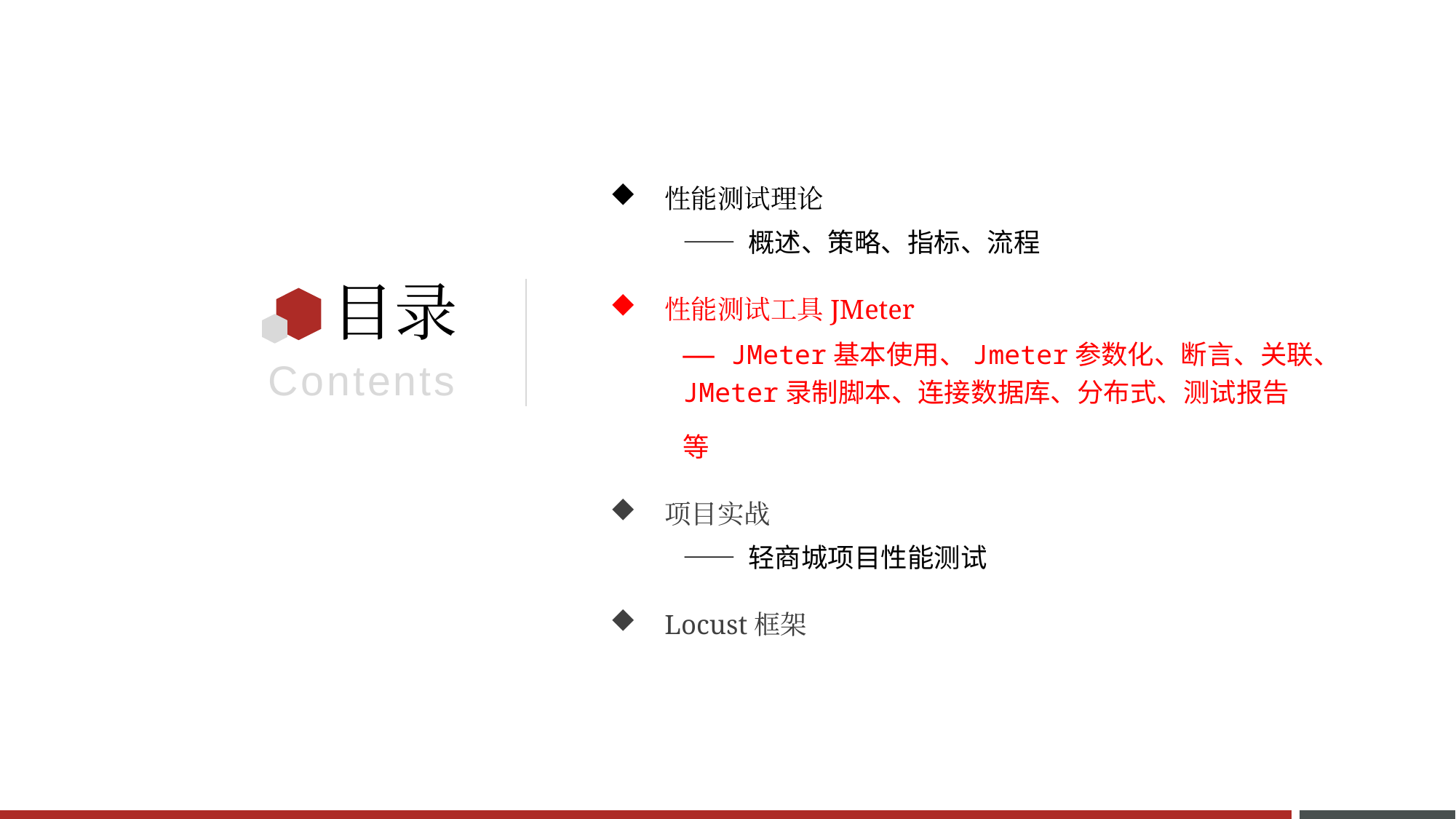

性能测试理论
—— 概述、策略、指标、流程

性能测试工具JMeter

JMeter录制脚本、连接数据库、分布式、测试报告等

项目实战
—— 轻商城项目性能测试

Locust框架
目录

—— JMeter基本使用、Jmeter参数化、断言、关联、
Contents